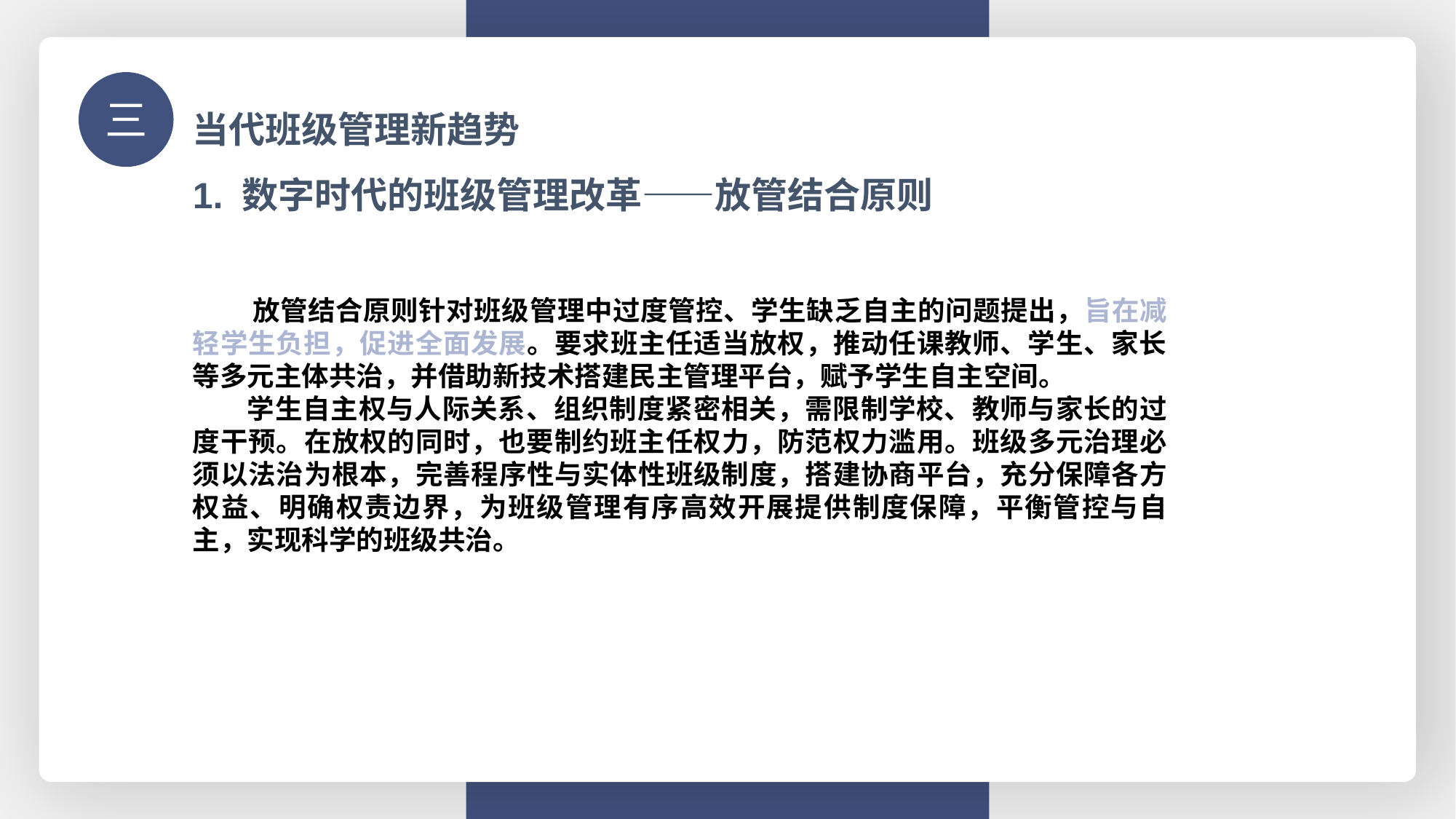

当代班级管理新趋势
三
1. 数字时代的班级管理改革——放管结合原则
        放管结合原则针对班级管理中过度管控、学生缺乏自主的问题提出，旨在减轻学生负担，促进全面发展。要求班主任适当放权，推动任课教师、学生、家长等多元主体共治，并借助新技术搭建民主管理平台，赋予学生自主空间。
       学生自主权与人际关系、组织制度紧密相关，需限制学校、教师与家长的过度干预。在放权的同时，也要制约班主任权力，防范权力滥用。班级多元治理必须以法治为根本，完善程序性与实体性班级制度，搭建协商平台，充分保障各方权益、明确权责边界，为班级管理有序高效开展提供制度保障，平衡管控与自主，实现科学的班级共治。